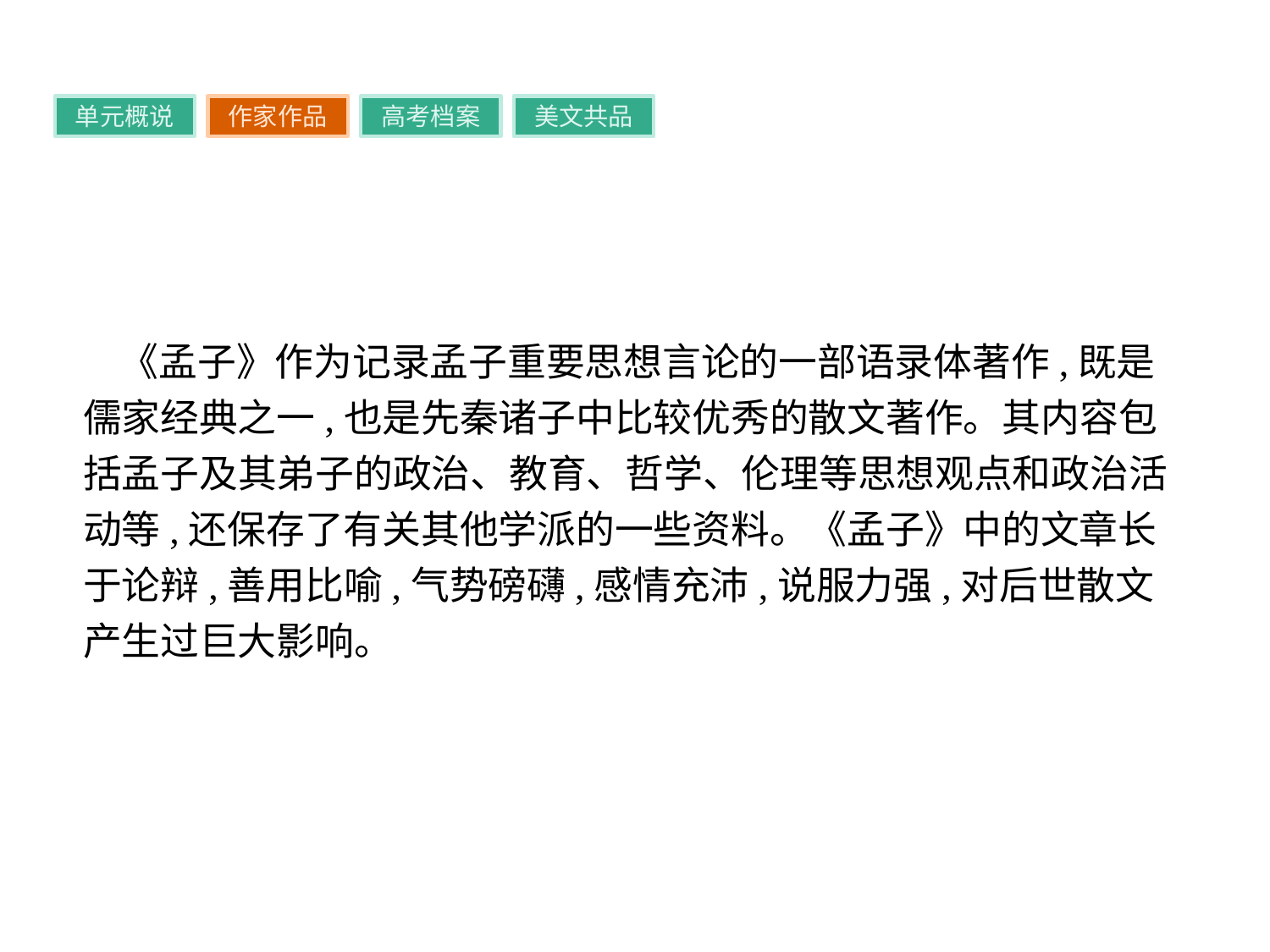

单元概说
作家作品
高考档案
美文共品
《孟子》作为记录孟子重要思想言论的一部语录体著作,既是儒家经典之一,也是先秦诸子中比较优秀的散文著作。其内容包括孟子及其弟子的政治、教育、哲学、伦理等思想观点和政治活动等,还保存了有关其他学派的一些资料。《孟子》中的文章长于论辩,善用比喻,气势磅礴,感情充沛,说服力强,对后世散文产生过巨大影响。